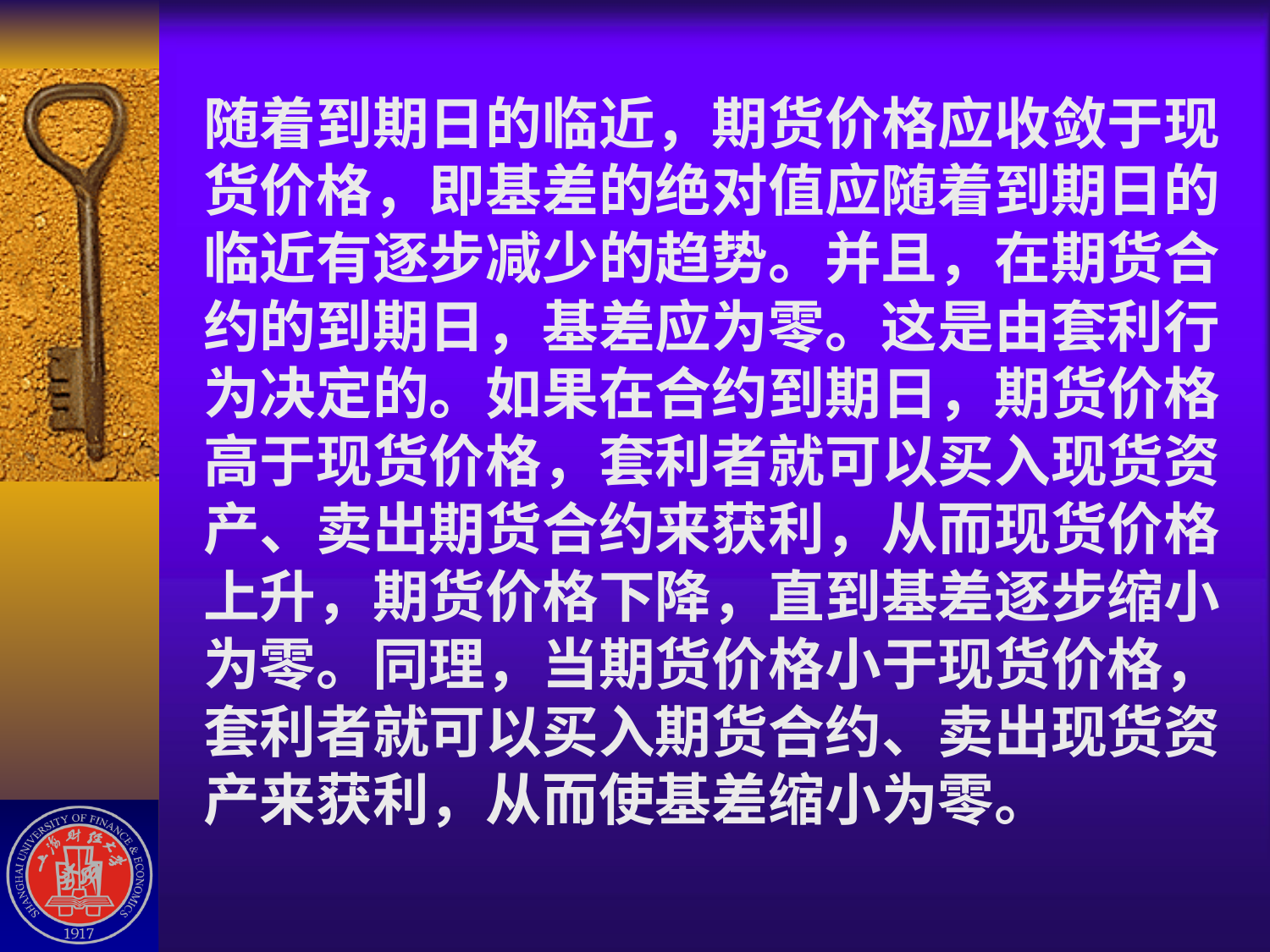

# 随着到期日的临近，期货价格应收敛于现货价格，即基差的绝对值应随着到期日的临近有逐步减少的趋势。并且，在期货合约的到期日，基差应为零。这是由套利行为决定的。如果在合约到期日，期货价格高于现货价格，套利者就可以买入现货资产、卖出期货合约来获利，从而现货价格上升，期货价格下降，直到基差逐步缩小为零。同理，当期货价格小于现货价格，套利者就可以买入期货合约、卖出现货资产来获利，从而使基差缩小为零。